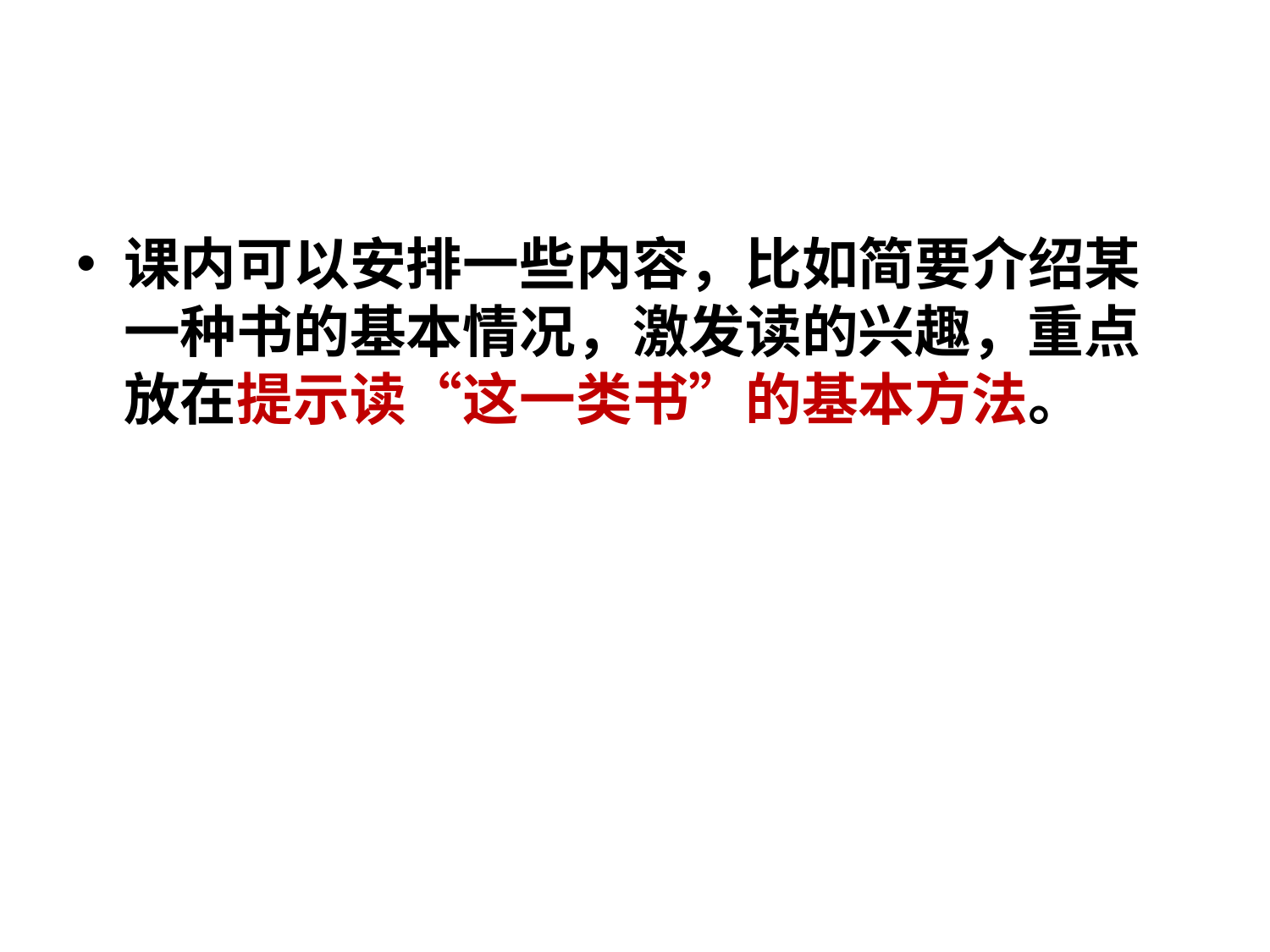

#
课内可以安排一些内容，比如简要介绍某一种书的基本情况，激发读的兴趣，重点放在提示读“这一类书”的基本方法。